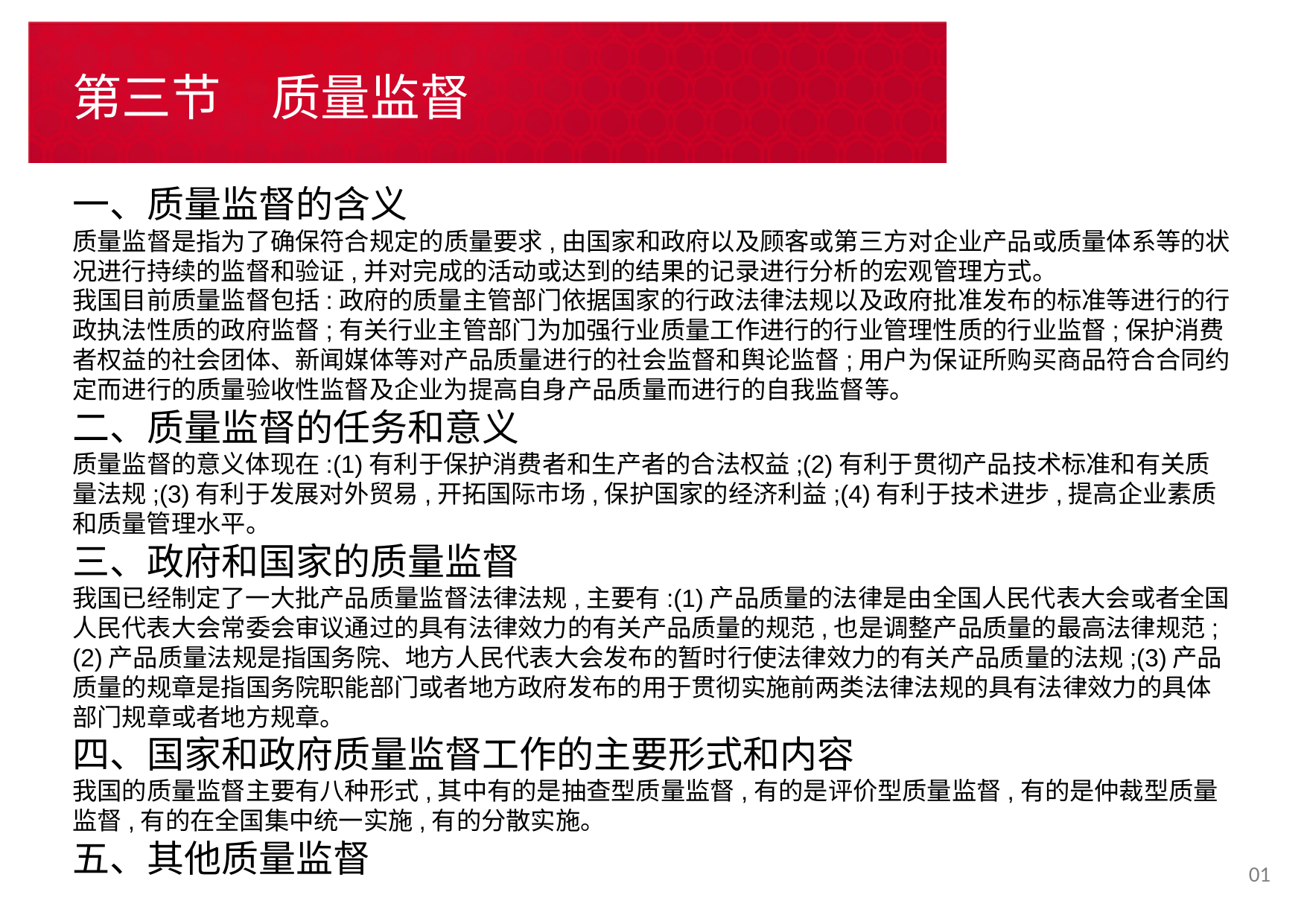

# 第三节　质量监督
一、质量监督的含义
质量监督是指为了确保符合规定的质量要求,由国家和政府以及顾客或第三方对企业产品或质量体系等的状况进行持续的监督和验证,并对完成的活动或达到的结果的记录进行分析的宏观管理方式。
我国目前质量监督包括:政府的质量主管部门依据国家的行政法律法规以及政府批准发布的标准等进行的行政执法性质的政府监督;有关行业主管部门为加强行业质量工作进行的行业管理性质的行业监督;保护消费者权益的社会团体、新闻媒体等对产品质量进行的社会监督和舆论监督;用户为保证所购买商品符合合同约定而进行的质量验收性监督及企业为提高自身产品质量而进行的自我监督等。
二、质量监督的任务和意义
质量监督的意义体现在:(1)有利于保护消费者和生产者的合法权益;(2)有利于贯彻产品技术标准和有关质量法规;(3)有利于发展对外贸易,开拓国际市场,保护国家的经济利益;(4)有利于技术进步,提高企业素质和质量管理水平。
三、政府和国家的质量监督
我国已经制定了一大批产品质量监督法律法规,主要有:(1)产品质量的法律是由全国人民代表大会或者全国人民代表大会常委会审议通过的具有法律效力的有关产品质量的规范,也是调整产品质量的最高法律规范;(2)产品质量法规是指国务院、地方人民代表大会发布的暂时行使法律效力的有关产品质量的法规;(3)产品质量的规章是指国务院职能部门或者地方政府发布的用于贯彻实施前两类法律法规的具有法律效力的具体部门规章或者地方规章。
四、国家和政府质量监督工作的主要形式和内容
我国的质量监督主要有八种形式,其中有的是抽查型质量监督,有的是评价型质量监督,有的是仲裁型质量监督,有的在全国集中统一实施,有的分散实施。
五、其他质量监督
01